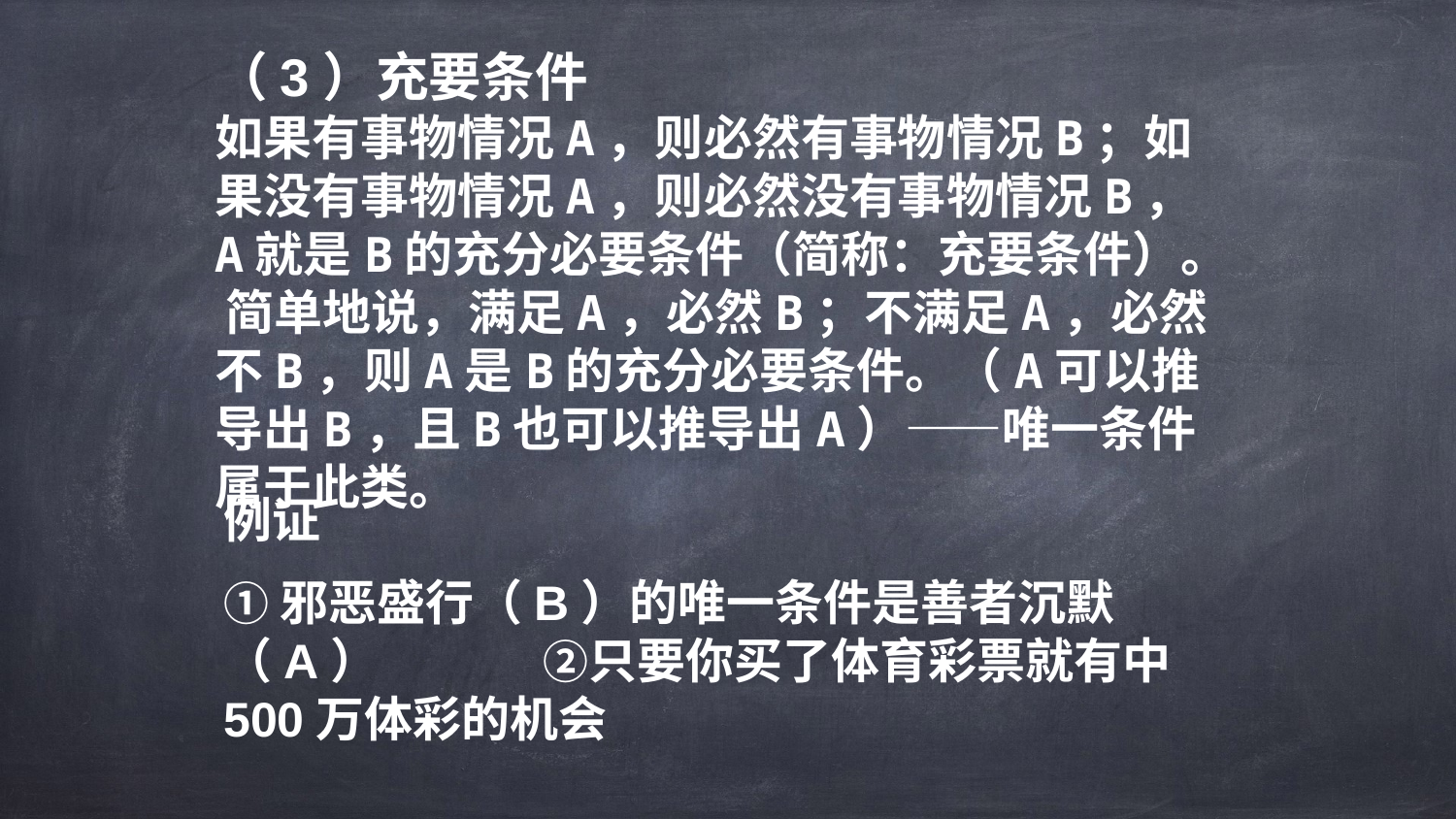

（3）充要条件
如果有事物情况A，则必然有事物情况B；如果没有事物情况A，则必然没有事物情况B，A就是B的充分必要条件（简称：充要条件）。 简单地说，满足A，必然B；不满足A，必然不B，则A是B的充分必要条件。（A可以推导出B，且B也可以推导出A）——唯一条件属于此类。
例证
①邪恶盛行（B）的唯一条件是善者沉默（A）               ②只要你买了体育彩票就有中500万体彩的机会